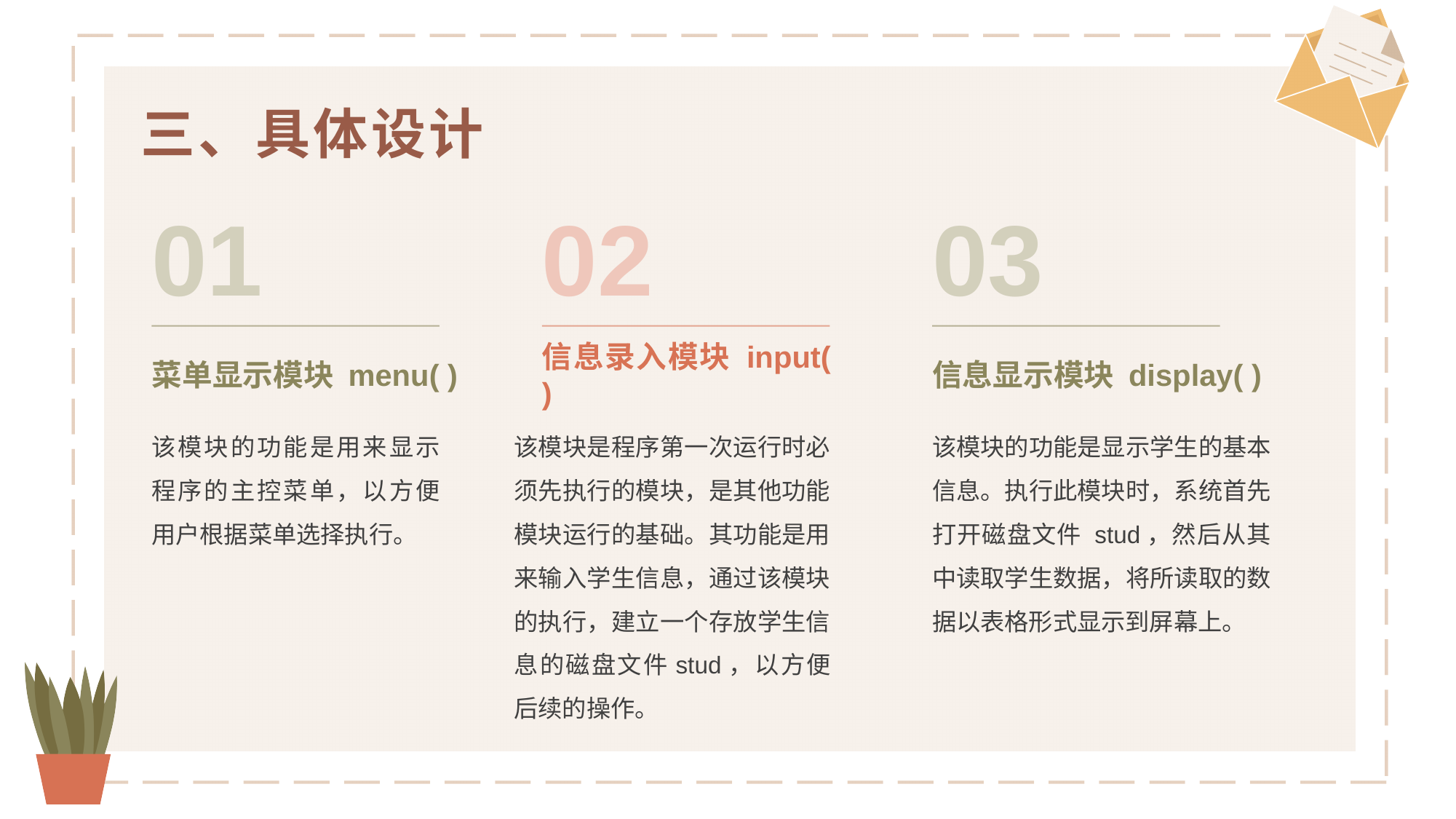

三、具体设计
01
02
03
信息录入模块 input( )
菜单显示模块 menu( )
信息显示模块 display( )
该模块的功能是用来显示程序的主控菜单，以方便用户根据菜单选择执行。
该模块是程序第一次运行时必须先执行的模块，是其他功能模块运行的基础。其功能是用来输入学生信息，通过该模块的执行，建立一个存放学生信息的磁盘文件stud，以方便后续的操作。
该模块的功能是显示学生的基本信息。执行此模块时，系统首先打开磁盘文件 stud，然后从其中读取学生数据，将所读取的数据以表格形式显示到屏幕上。